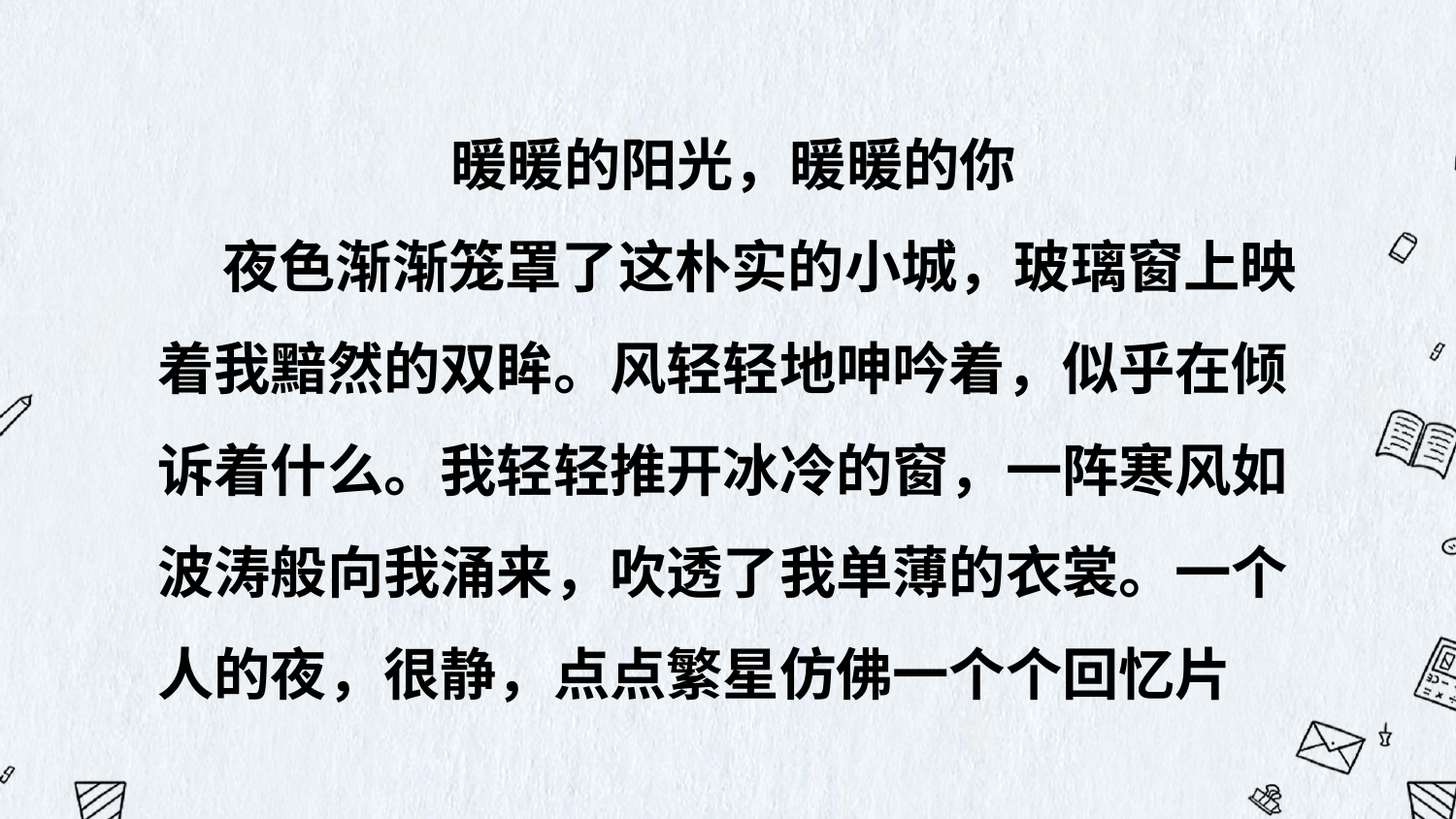

暖暖的阳光，暖暖的你
    夜色渐渐笼罩了这朴实的小城，玻璃窗上映着我黯然的双眸。风轻轻地呻吟着，似乎在倾诉着什么。我轻轻推开冰冷的窗，一阵寒风如波涛般向我涌来，吹透了我单薄的衣裳。一个人的夜，很静，点点繁星仿佛一个个回忆片